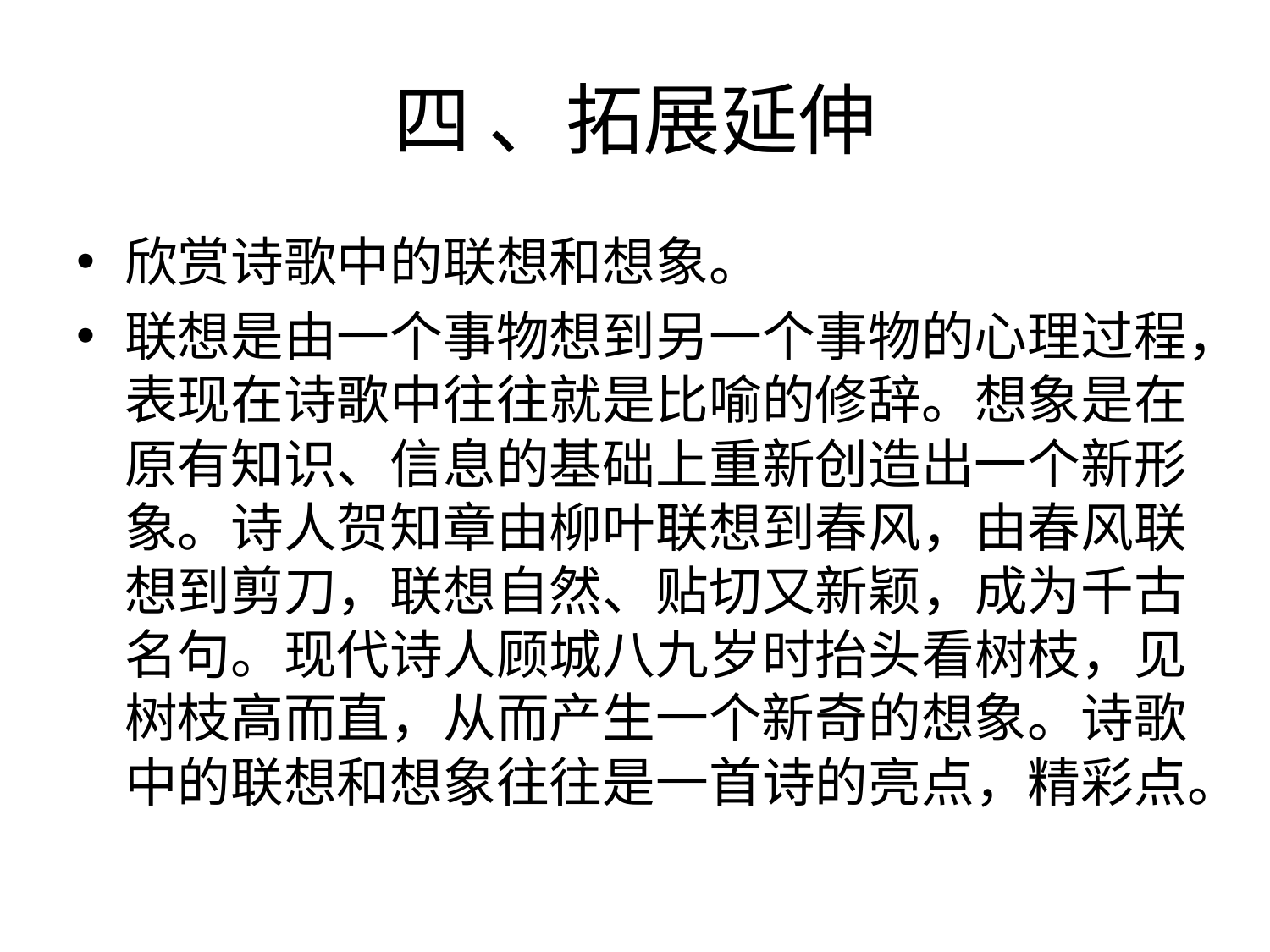

# 四 、拓展延伸
欣赏诗歌中的联想和想象。
联想是由一个事物想到另一个事物的心理过程，表现在诗歌中往往就是比喻的修辞。想象是在原有知识、信息的基础上重新创造出一个新形象。诗人贺知章由柳叶联想到春风，由春风联想到剪刀，联想自然、贴切又新颖，成为千古名句。现代诗人顾城八九岁时抬头看树枝，见树枝高而直，从而产生一个新奇的想象。诗歌中的联想和想象往往是一首诗的亮点，精彩点。